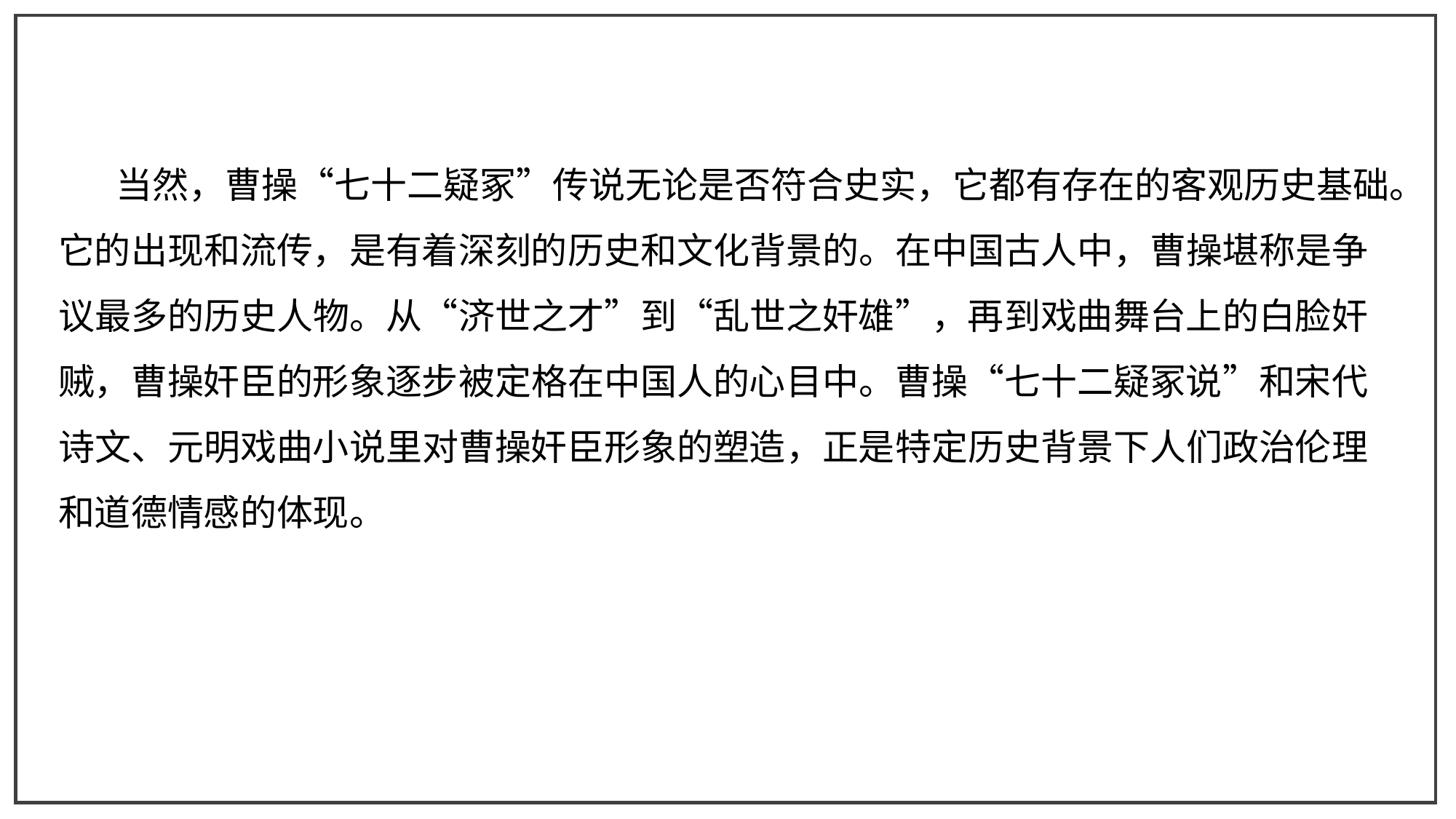

当然，曹操“七十二疑冢”传说无论是否符合史实，它都有存在的客观历史基础。它的出现和流传，是有着深刻的历史和文化背景的。在中国古人中，曹操堪称是争议最多的历史人物。从“济世之才”到“乱世之奸雄”，再到戏曲舞台上的白脸奸贼，曹操奸臣的形象逐步被定格在中国人的心目中。曹操“七十二疑冢说”和宋代诗文、元明戏曲小说里对曹操奸臣形象的塑造，正是特定历史背景下人们政治伦理和道德情感的体现。